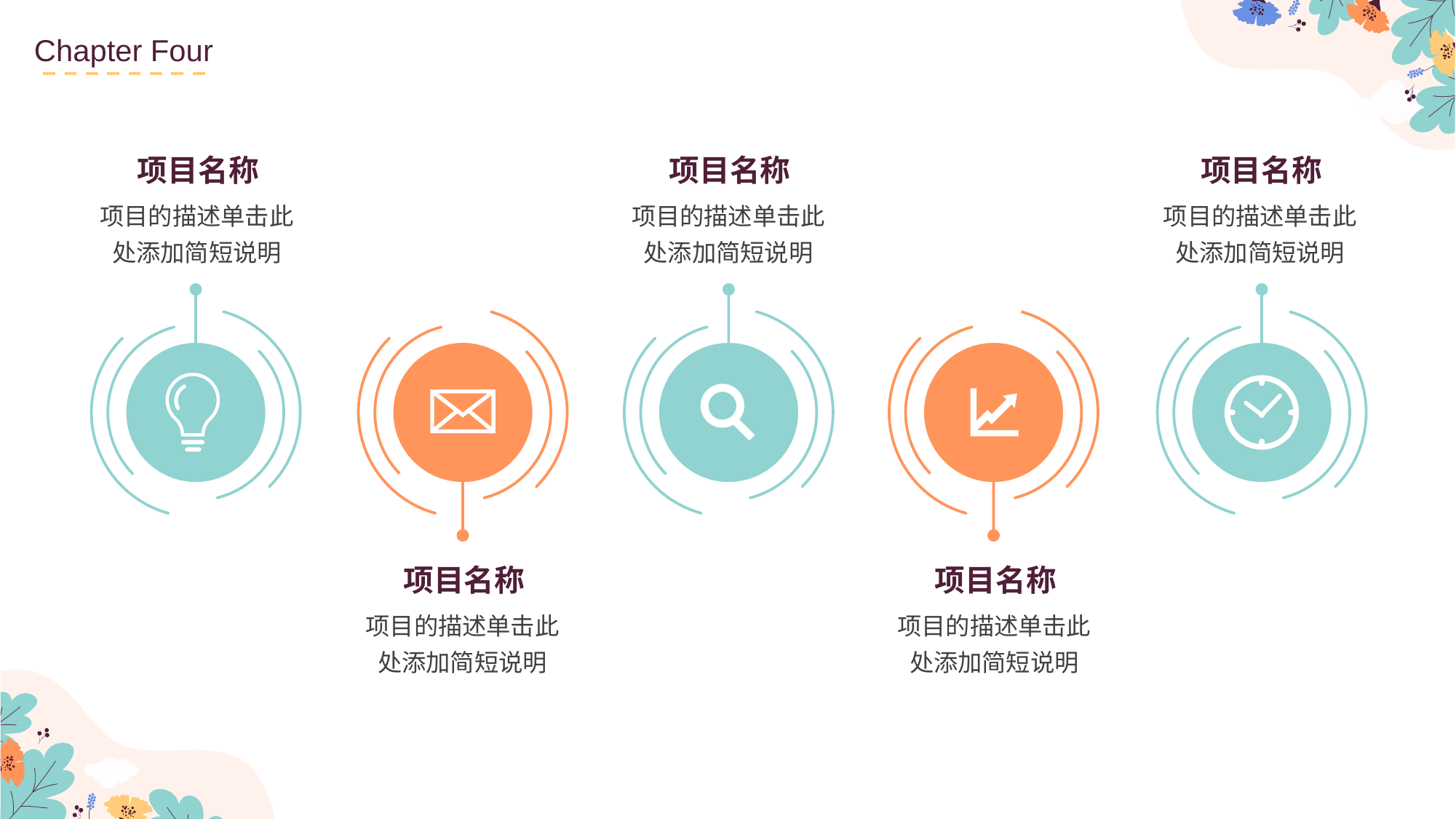

Chapter Four
项目名称
项目的描述单击此处添加简短说明

项目名称
项目的描述单击此处添加简短说明

项目名称
项目的描述单击此处添加简短说明

项目名称
项目的描述单击此处添加简短说明

项目名称
项目的描述单击此处添加简短说明